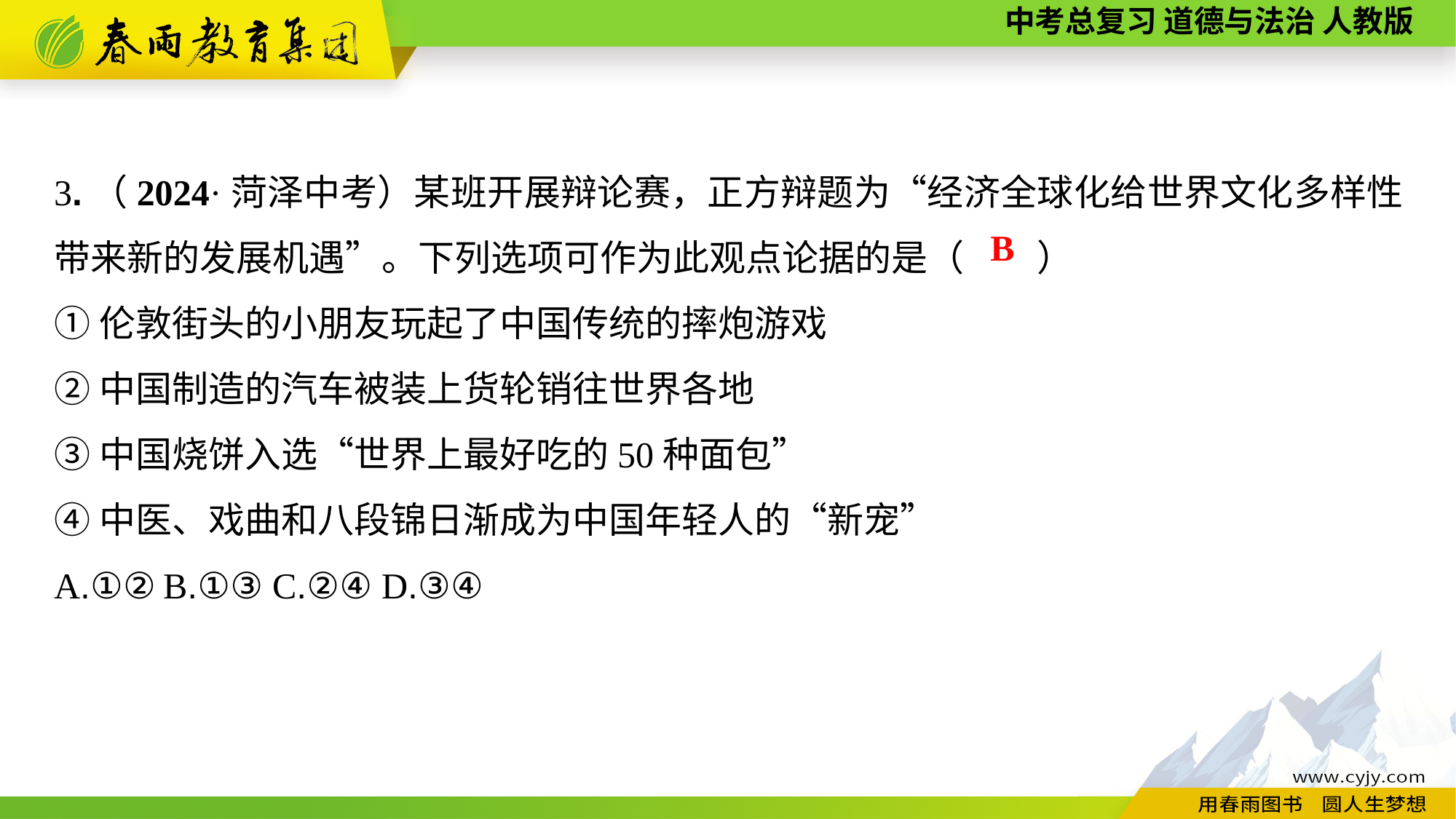

3.（2024·菏泽中考）某班开展辩论赛，正方辩题为“经济全球化给世界文化多样性带来新的发展机遇”。下列选项可作为此观点论据的是（　　）
①伦敦街头的小朋友玩起了中国传统的摔炮游戏
②中国制造的汽车被装上货轮销往世界各地
③中国烧饼入选“世界上最好吃的50种面包”
④中医、戏曲和八段锦日渐成为中国年轻人的“新宠”
A.①②	B.①③	C.②④	D.③④
B